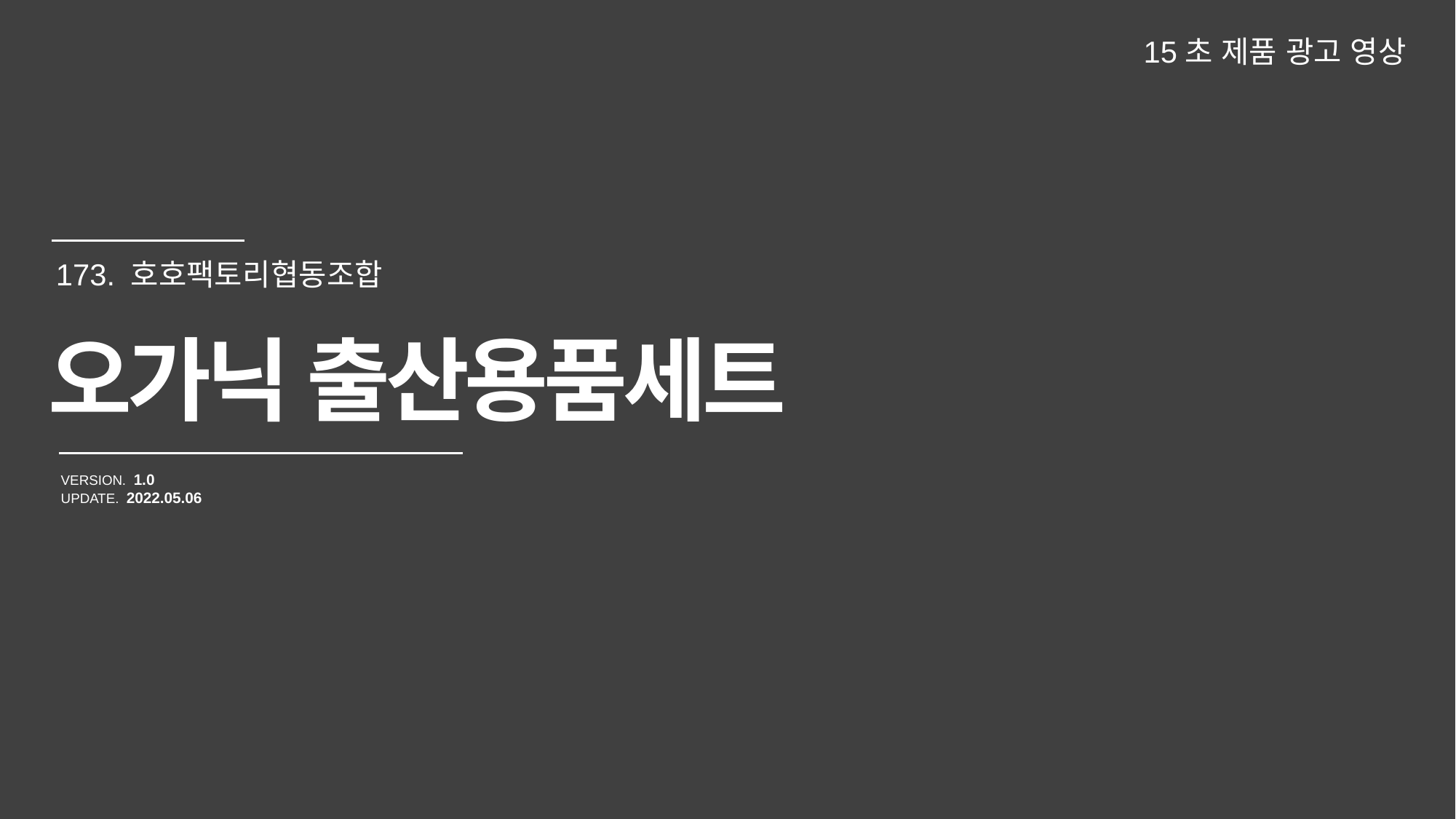

15초 제품 광고 영상
오가닉 출산용품세트
VERSION.  1.0
UPDATE.  2022.05.06

173. 호호팩토리협동조합